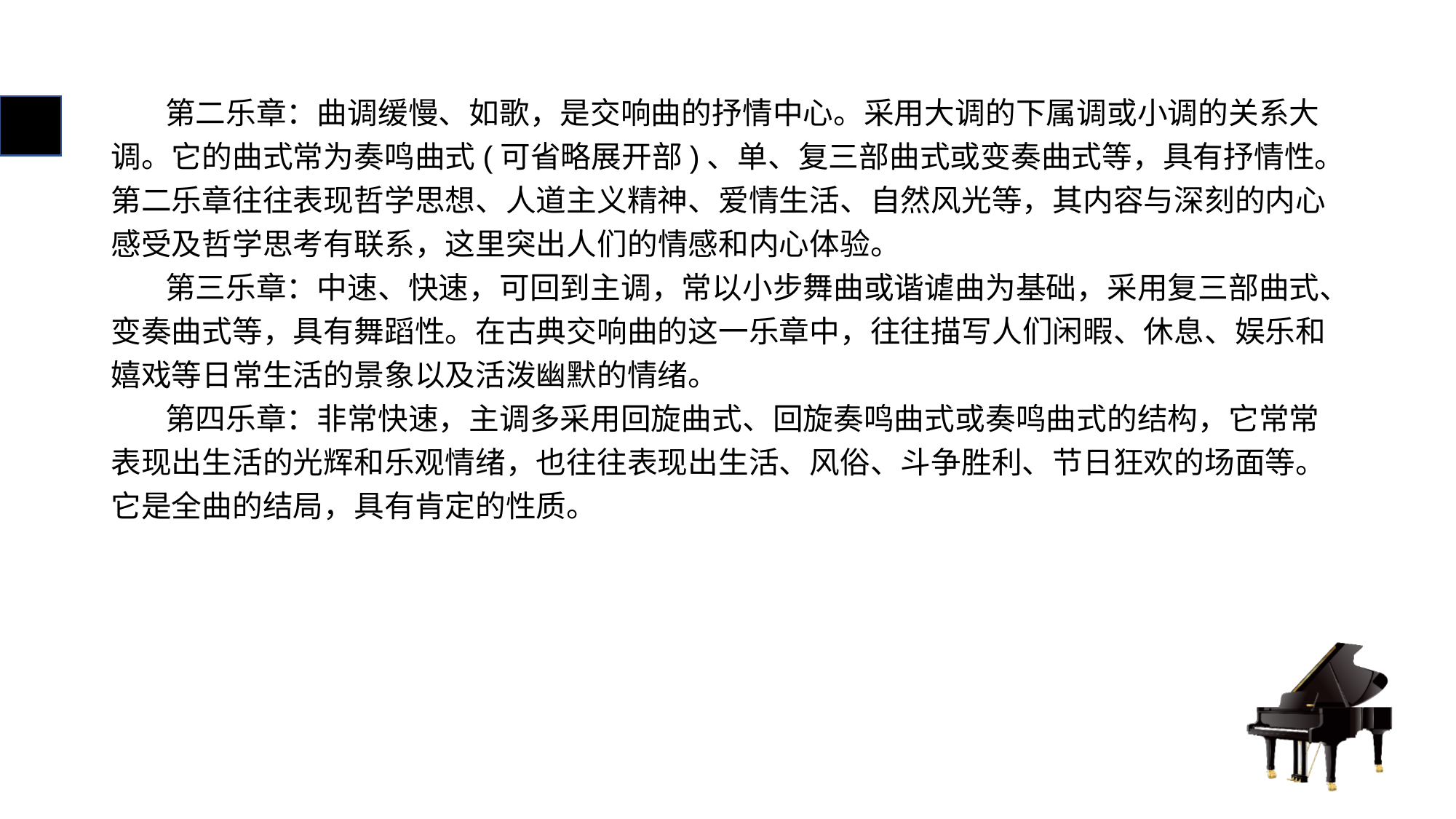

# 第二乐章：曲调缓慢、如歌，是交响曲的抒情中心。采用大调的下属调或小调的关系大调。它的曲式常为奏鸣曲式(可省略展开部)、单、复三部曲式或变奏曲式等，具有抒情性。第二乐章往往表现哲学思想、人道主义精神、爱情生活、自然风光等，其内容与深刻的内心感受及哲学思考有联系，这里突出人们的情感和内心体验。
       第三乐章：中速、快速，可回到主调，常以小步舞曲或谐谑曲为基础，采用复三部曲式、变奏曲式等，具有舞蹈性。在古典交响曲的这一乐章中，往往描写人们闲暇、休息、娱乐和嬉戏等日常生活的景象以及活泼幽默的情绪。
       第四乐章：非常快速，主调多采用回旋曲式、回旋奏鸣曲式或奏鸣曲式的结构，它常常表现出生活的光辉和乐观情绪，也往往表现出生活、风俗、斗争胜利、节日狂欢的场面等。它是全曲的结局，具有肯定的性质。